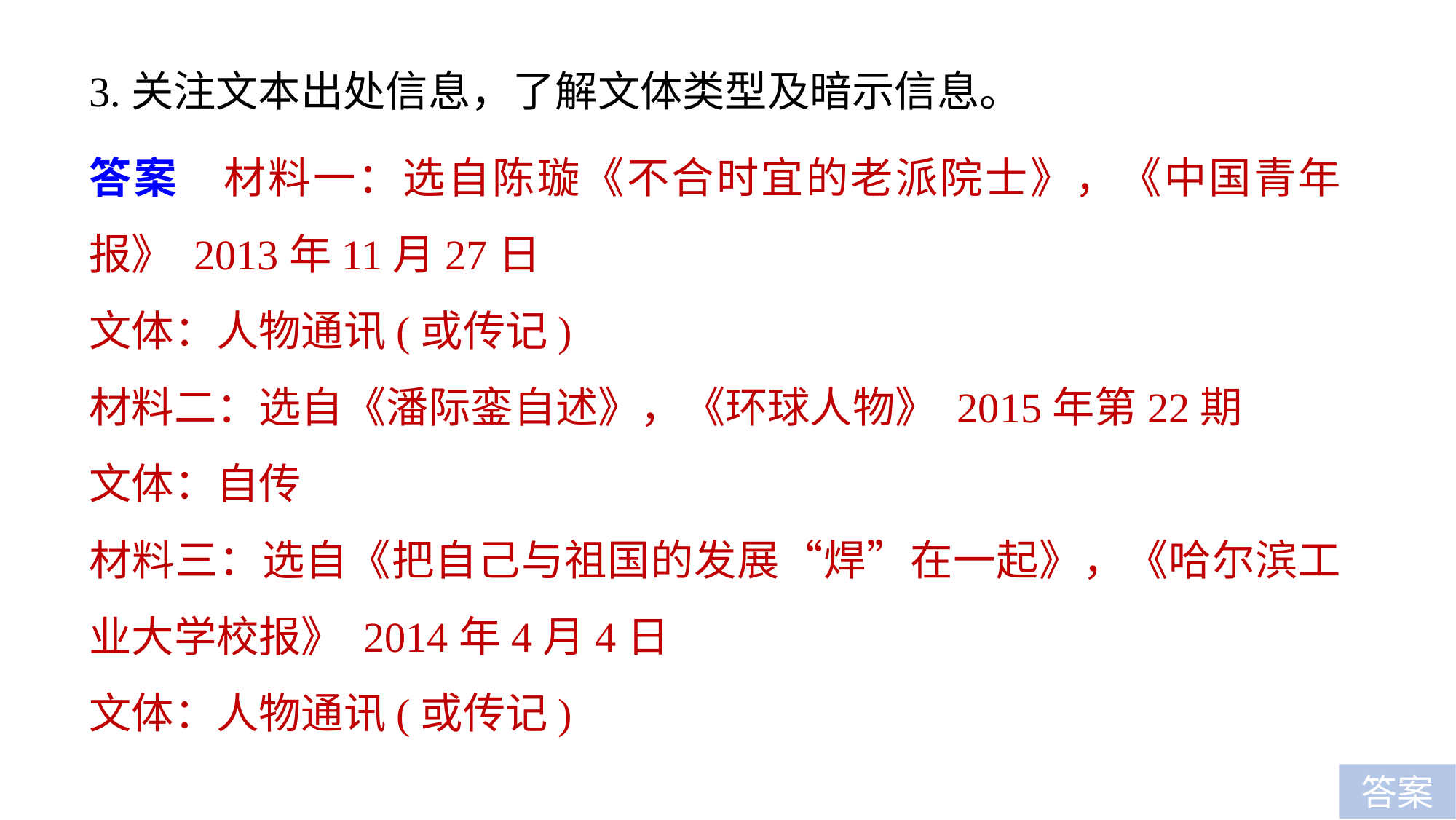

3.关注文本出处信息，了解文体类型及暗示信息。
答案　材料一：选自陈璇《不合时宜的老派院士》，《中国青年报》 2013年11月27日
文体：人物通讯(或传记)
材料二：选自《潘际銮自述》，《环球人物》 2015年第22期
文体：自传
材料三：选自《把自己与祖国的发展“焊”在一起》，《哈尔滨工业大学校报》 2014年4月4日
文体：人物通讯(或传记)
答案